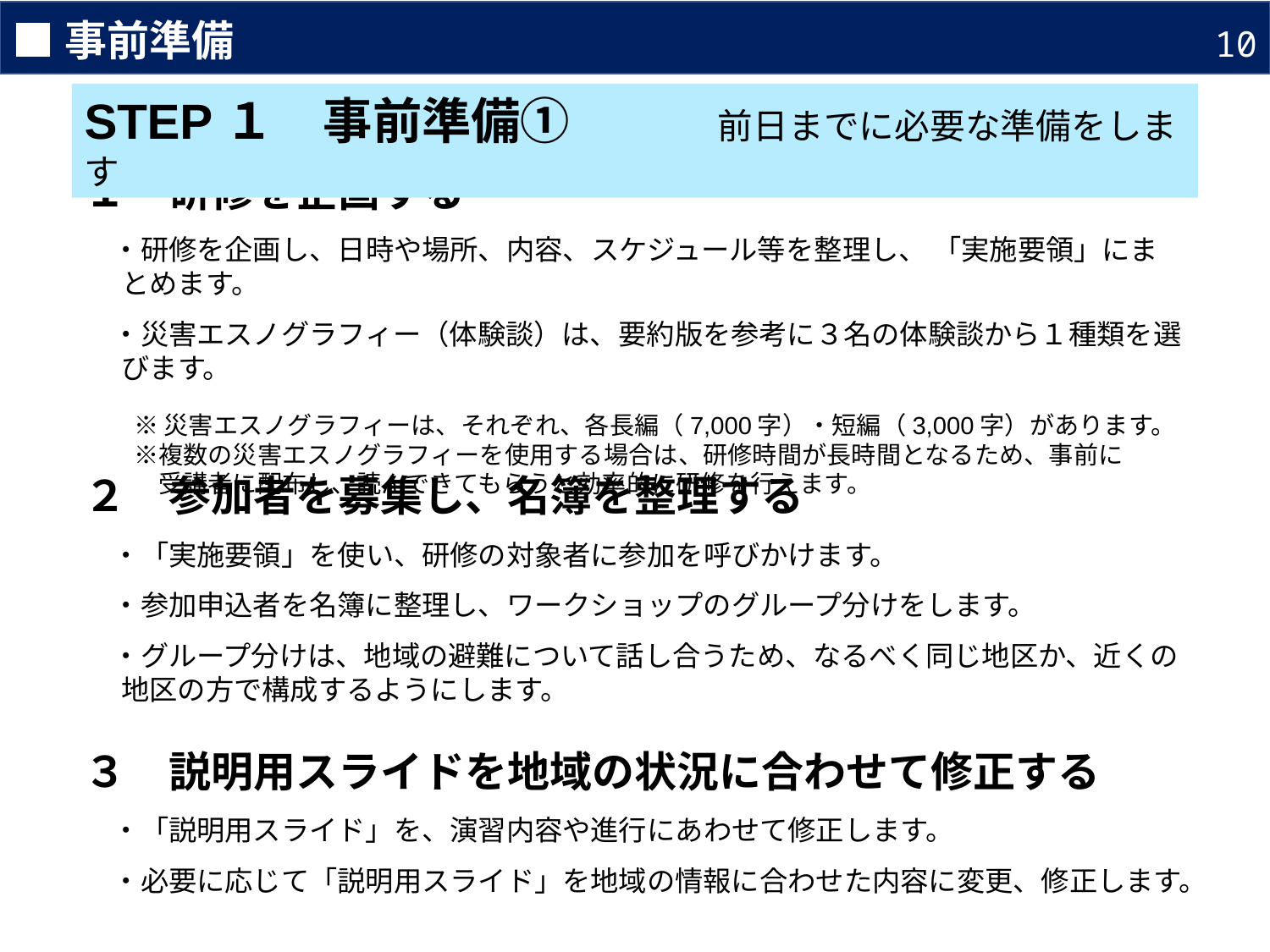

■事前準備
10
STEP１　事前準備①　　　前日までに必要な準備をします
１　研修を企画する

　・研修を企画し、日時や場所、内容、スケジュール等を整理し、 「実施要領」にまとめます。

　・災害エスノグラフィー（体験談）は、要約版を参考に３名の体験談から１種類を選びます。

　　※ 災害エスノグラフィーは、それぞれ、各長編（7,000字）・短編（3,000字）があります。
　　※複数の災害エスノグラフィーを使用する場合は、研修時間が長時間となるため、事前に
　　　受講者に配布し、読んできてもらうと効率的に研修を行えます。
２　参加者を募集し、名簿を整理する

　・「実施要領」を使い、研修の対象者に参加を呼びかけます。

　・参加申込者を名簿に整理し、ワークショップのグループ分けをします。

　・グループ分けは、地域の避難について話し合うため、なるべく同じ地区か、近くの地区の方で構成するようにします。
３　説明用スライドを地域の状況に合わせて修正する

　・「説明用スライド」を、演習内容や進行にあわせて修正します。

　・必要に応じて「説明用スライド」を地域の情報に合わせた内容に変更、修正します。